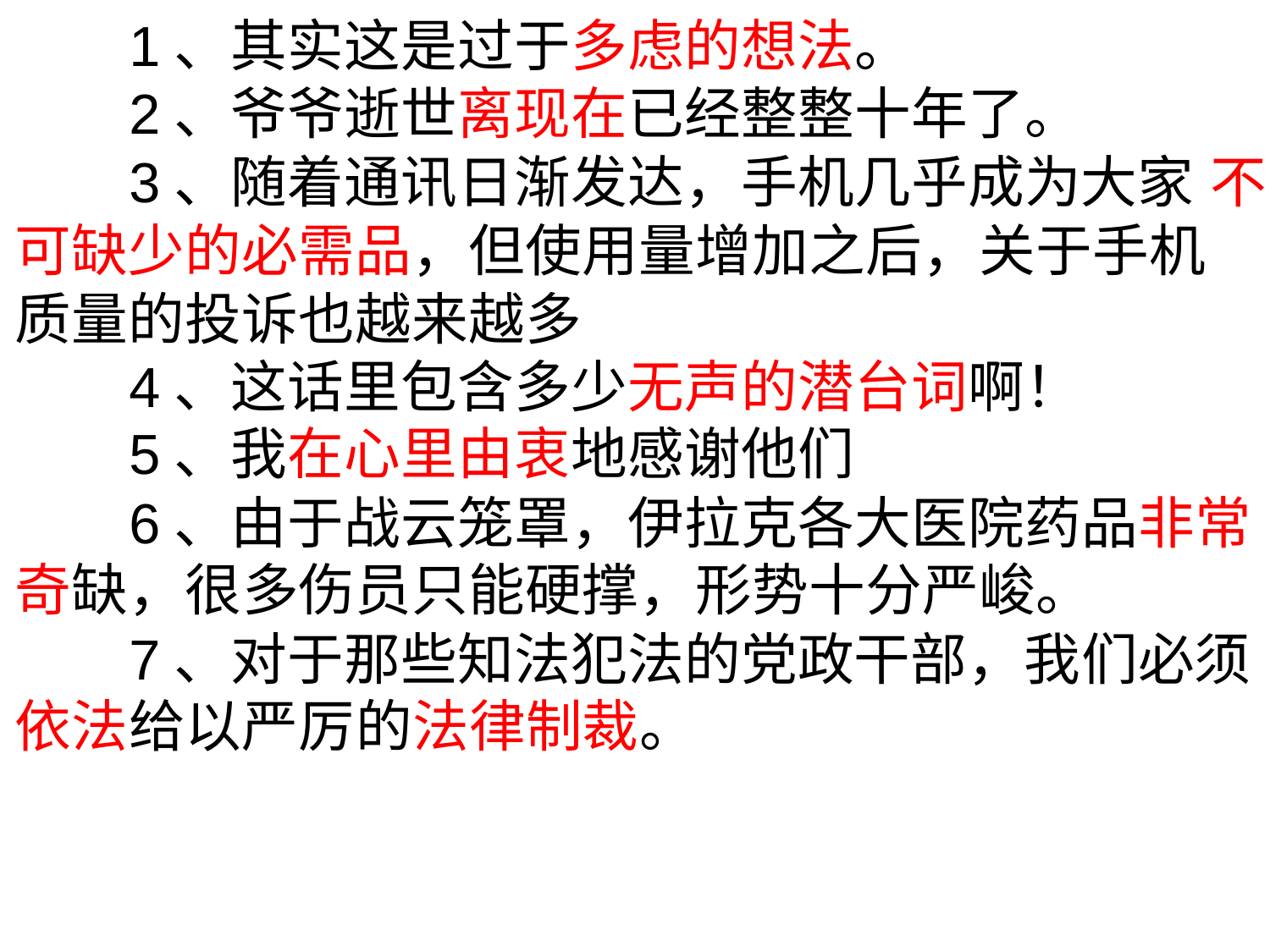

1、其实这是过于多虑的想法。
2、爷爷逝世离现在已经整整十年了。
3、随着通讯日渐发达，手机几乎成为大家 不
可缺少的必需品，但使用量增加之后，关于手机
质量的投诉也越来越多
4、这话里包含多少无声的潜台词啊！
5、我在心里由衷地感谢他们
6、由于战云笼罩，伊拉克各大医院药品非常
奇缺，很多伤员只能硬撑，形势十分严峻。
7、对于那些知法犯法的党政干部，我们必须
依法给以严厉的法律制裁。